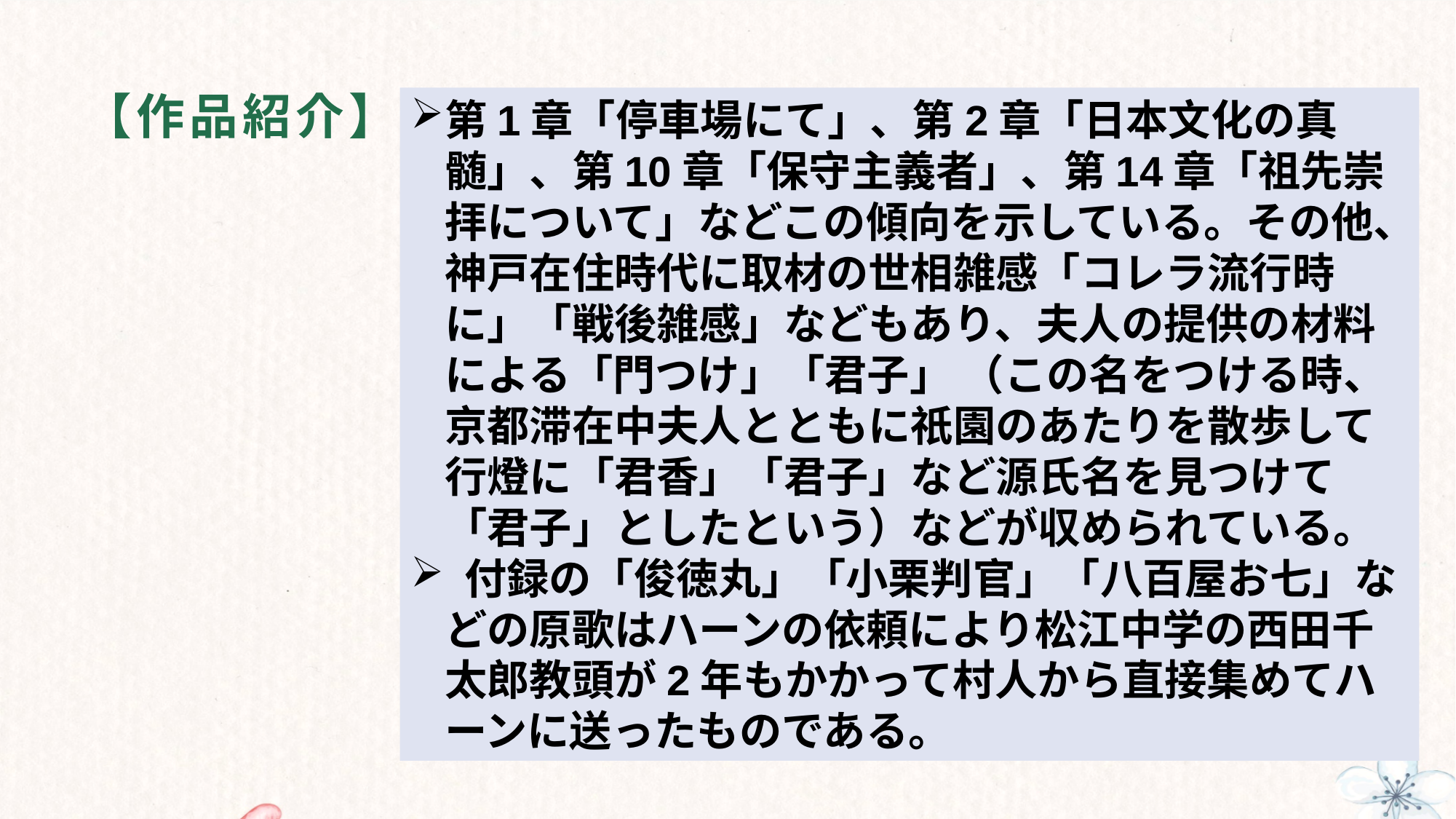

# 【作品紹介】
第1章「停車場にて」、第2章「日本文化の真髄」、第10章「保守主義者」、第14章「祖先崇拝について」などこの傾向を示している。その他、神戸在住時代に取材の世相雑感「コレラ流行時に」「戦後雑感」などもあり、夫人の提供の材料による「門つけ」「君子」 （この名をつける時、京都滞在中夫人とともに祇園のあたりを散歩して行燈に「君香」「君子」など源氏名を見つけて「君子」としたという）などが収められている。
 付録の「俊徳丸」「小栗判官」「八百屋お七」などの原歌はハーンの依頼により松江中学の西田千太郎教頭が2年もかかって村人から直接集めてハーンに送ったものである。